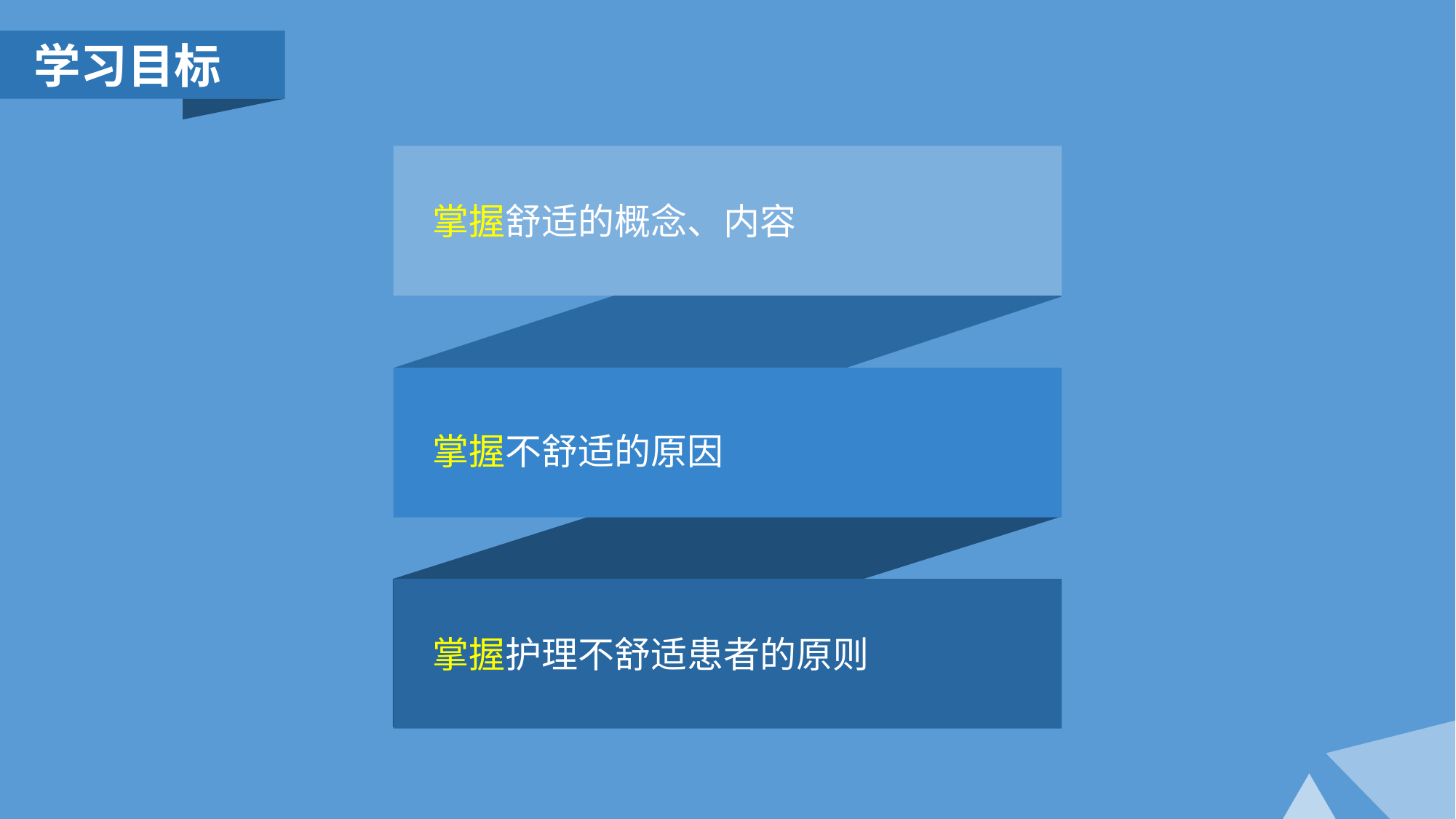

学习目标

掌握舒适的概念、内容

掌握不舒适的原因

掌握护理不舒适患者的原则